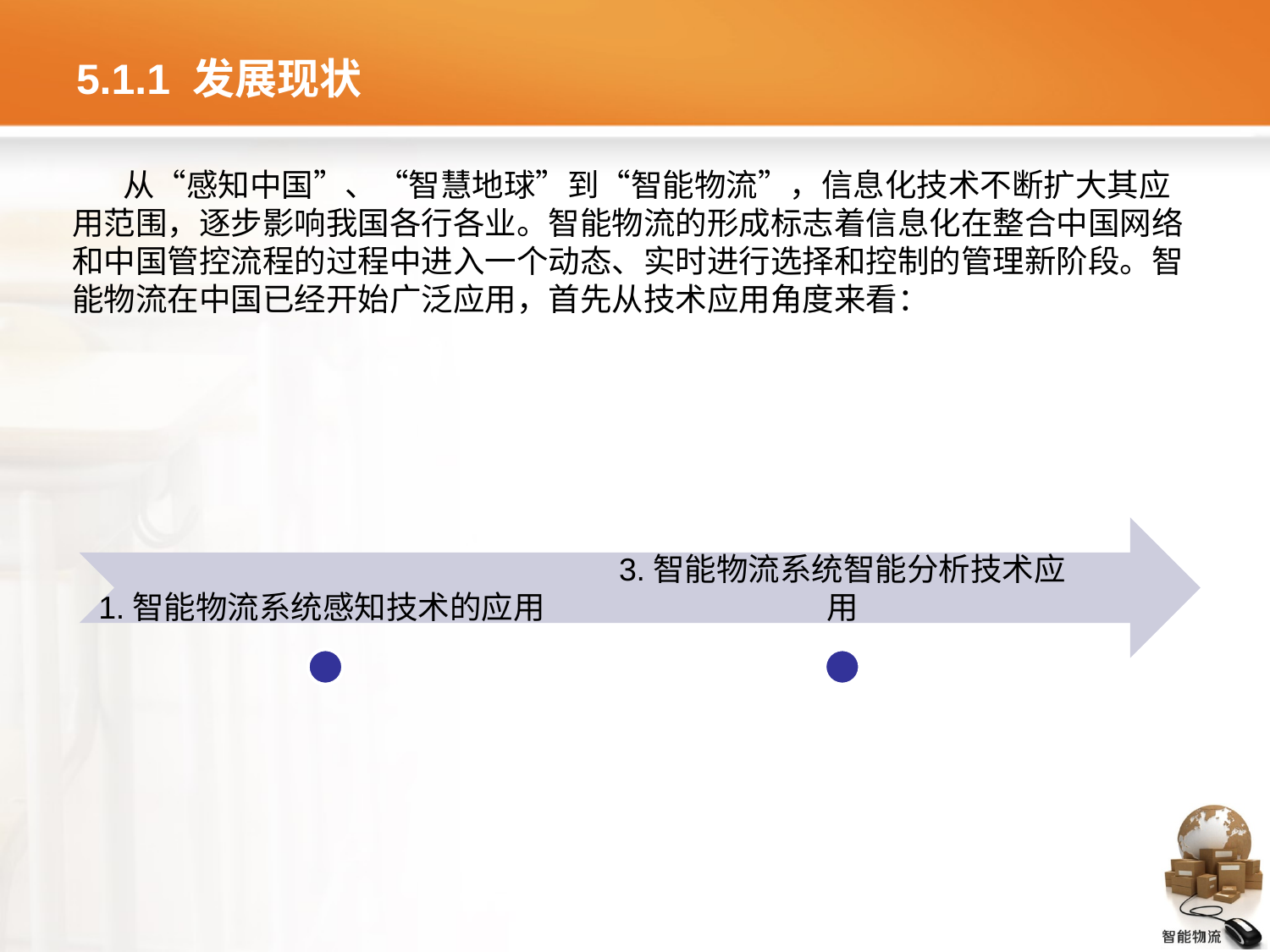

# 5.1.1 发展现状
从“感知中国”、“智慧地球”到“智能物流”，信息化技术不断扩大其应用范围，逐步影响我国各行各业。智能物流的形成标志着信息化在整合中国网络和中国管控流程的过程中进入一个动态、实时进行选择和控制的管理新阶段。智能物流在中国已经开始广泛应用，首先从技术应用角度来看：

1.智能物流系统感知技术的应用
3.智能物流系统智能分析技术应用